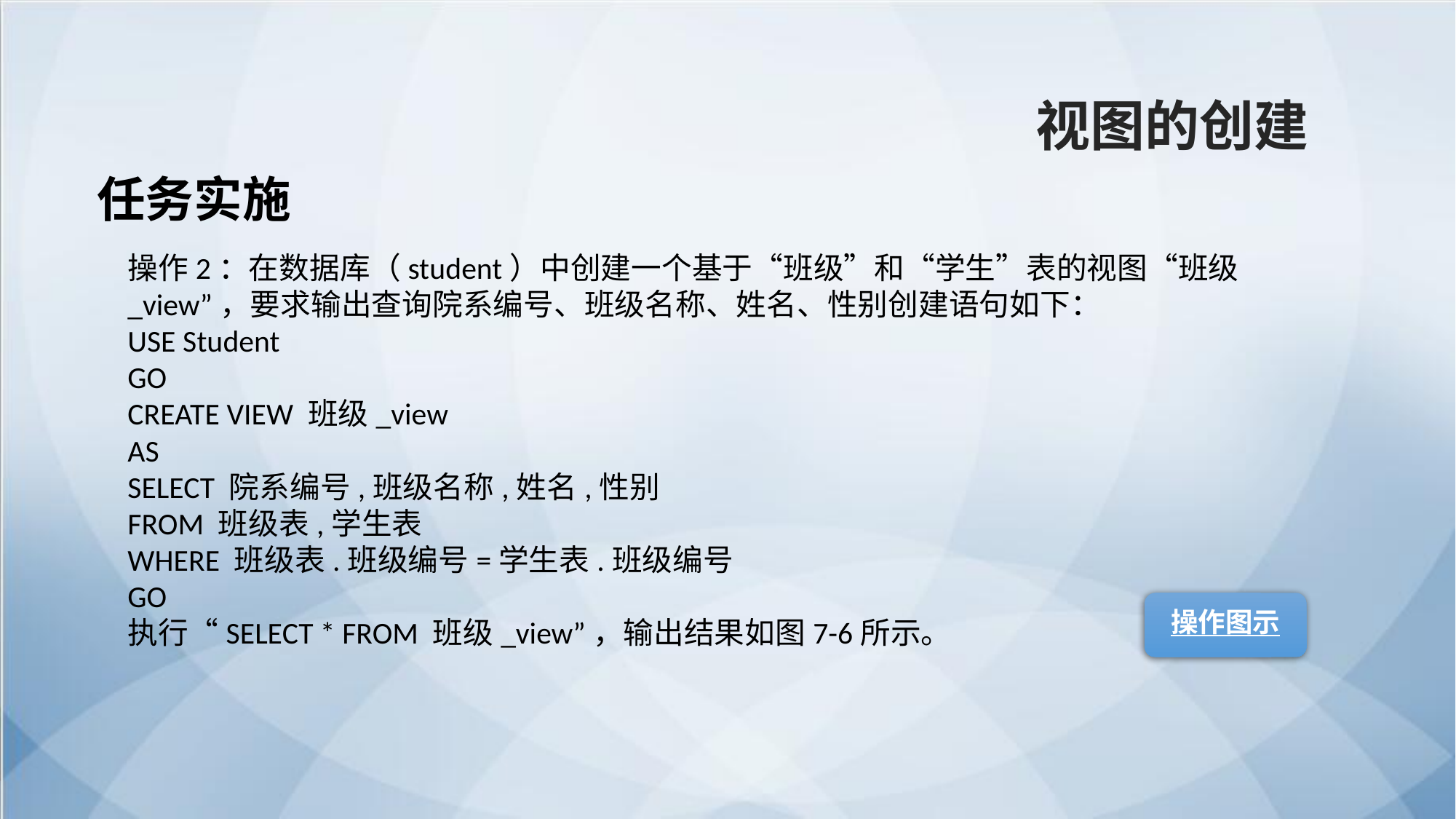

视图的创建
任务实施
操作2：在数据库（student）中创建一个基于“班级”和“学生”表的视图“班级_view”，要求输出查询院系编号、班级名称、姓名、性别创建语句如下：
USE Student
GO
CREATE VIEW 班级_view
AS
SELECT 院系编号,班级名称,姓名,性别
FROM 班级表,学生表
WHERE 班级表.班级编号=学生表.班级编号
GO
执行“SELECT * FROM 班级_view”，输出结果如图7-6所示。
操作图示